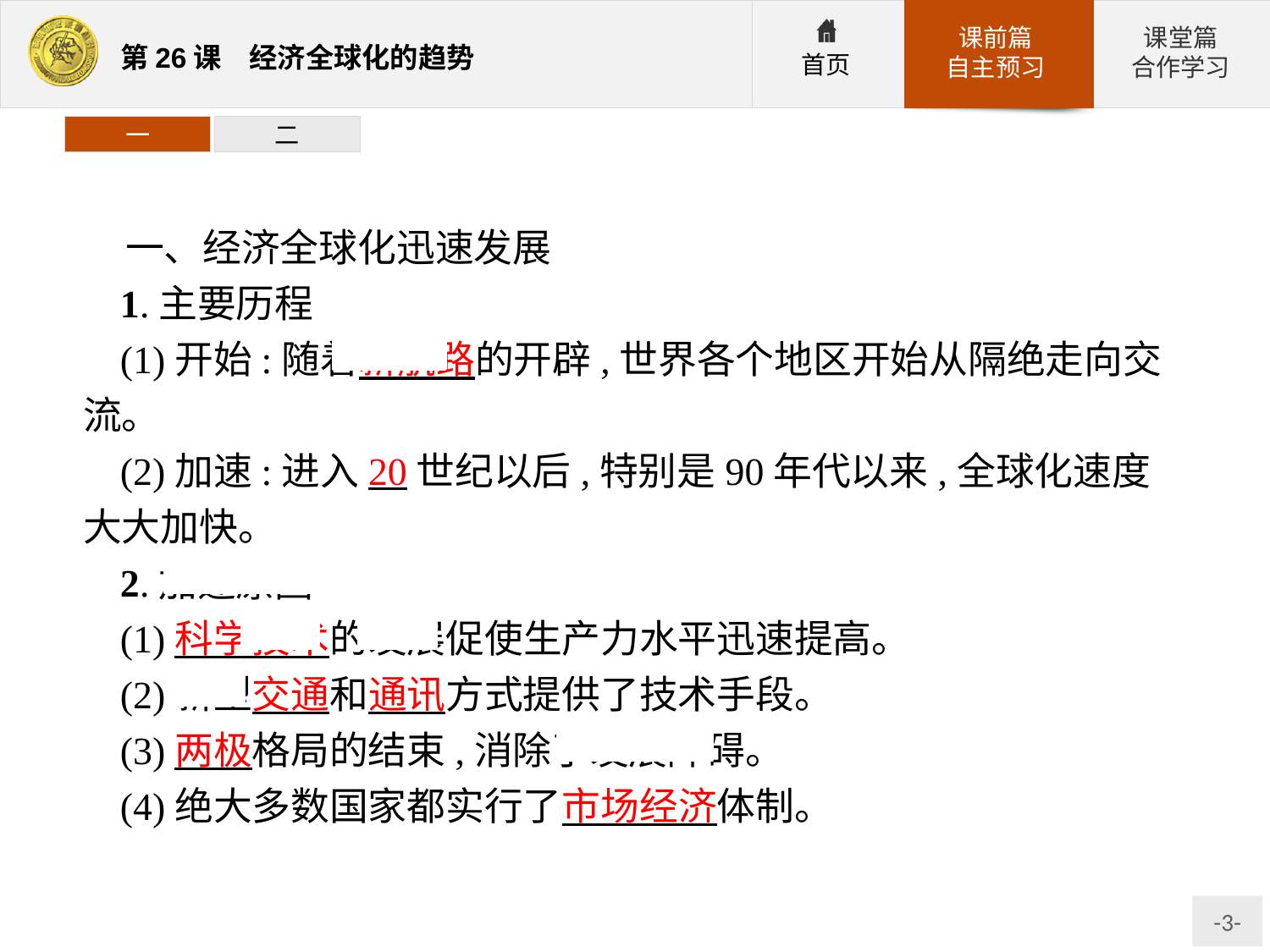

一
二
一、经济全球化迅速发展
1.主要历程
(1)开始:随着新航路的开辟,世界各个地区开始从隔绝走向交流。
(2)加速:进入20世纪以后,特别是90年代以来,全球化速度大大加快。
2.加速原因
(1)科学技术的发展促使生产力水平迅速提高。
(2)新型交通和通讯方式提供了技术手段。
(3)两极格局的结束,消除了发展障碍。
(4)绝大多数国家都实行了市场经济体制。